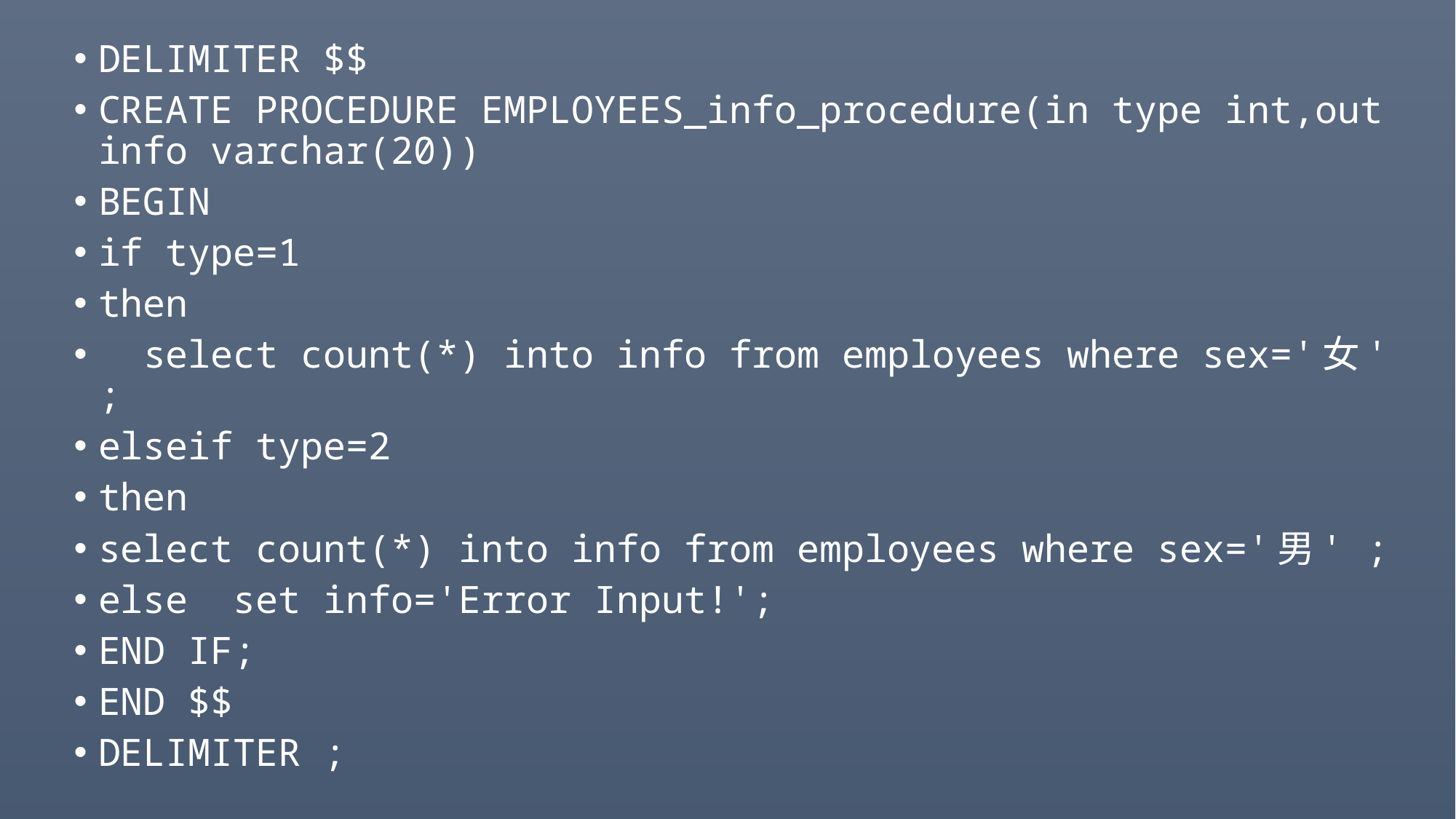

#
DELIMITER $$
CREATE PROCEDURE EMPLOYEES_info_procedure(in type int,out info varchar(20))
BEGIN
if type=1
then
  select count(*) into info from employees where sex='女' ;
elseif type=2
then
select count(*) into info from employees where sex='男' ;
else  set info='Error Input!';
END IF;
END $$
DELIMITER ;